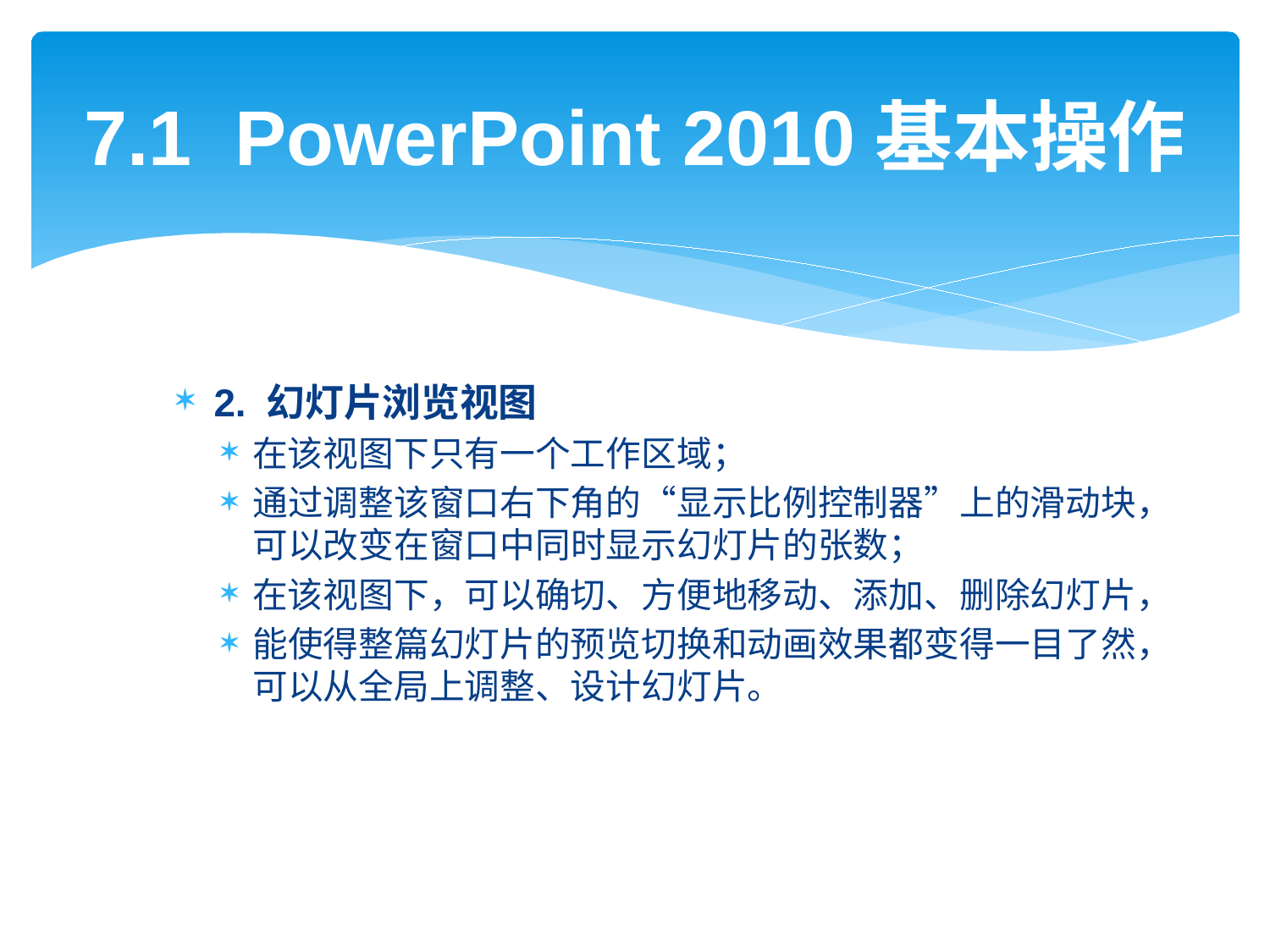

# 7.1  PowerPoint 2010基本操作
2. 幻灯片浏览视图
在该视图下只有一个工作区域；
通过调整该窗口右下角的“显示比例控制器”上的滑动块，可以改变在窗口中同时显示幻灯片的张数；
在该视图下，可以确切、方便地移动、添加、删除幻灯片，
能使得整篇幻灯片的预览切换和动画效果都变得一目了然，可以从全局上调整、设计幻灯片。